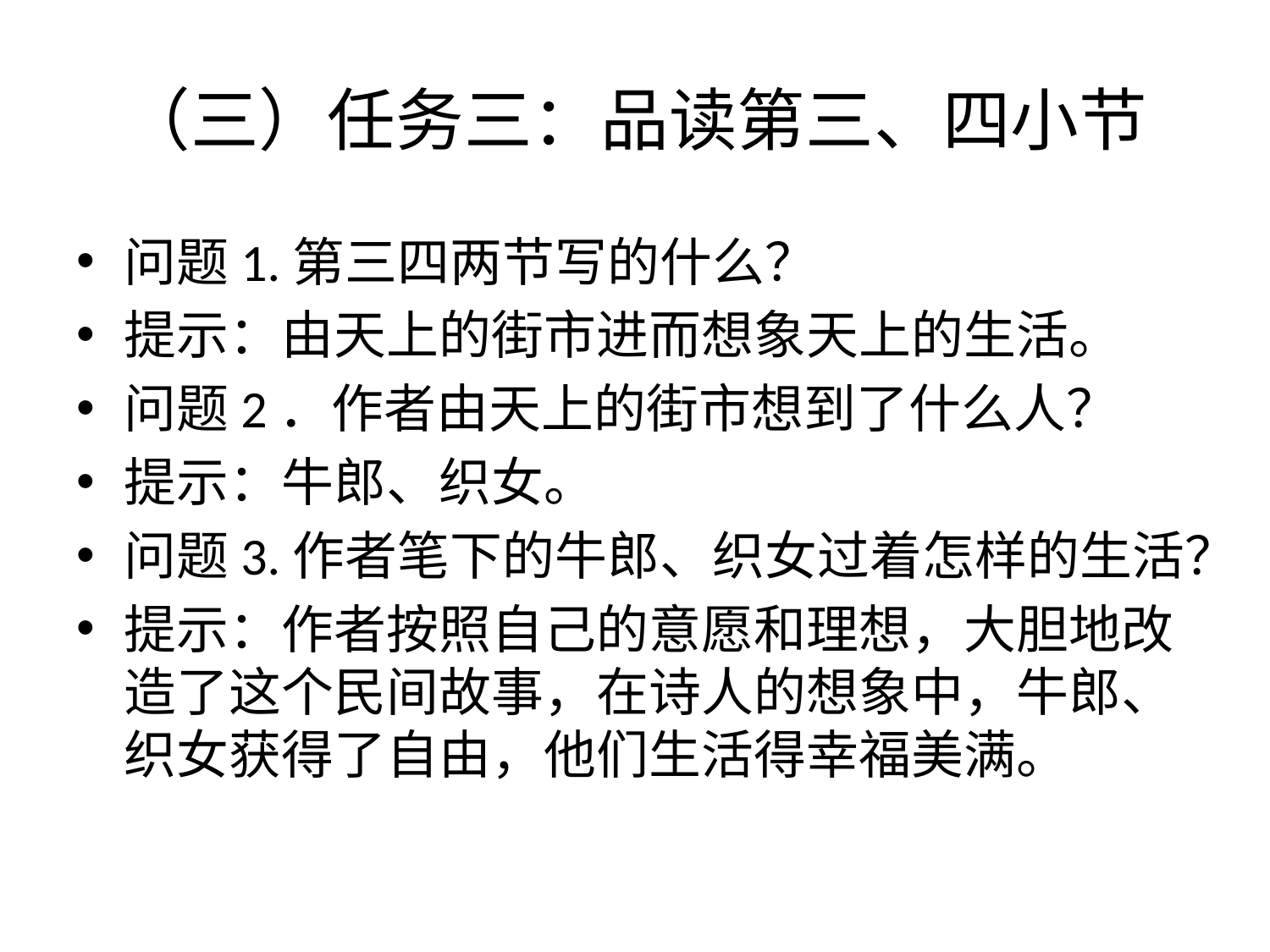

# （三）任务三：品读第三、四小节
问题1.第三四两节写的什么？
提示：由天上的街市进而想象天上的生活。
问题2．作者由天上的街市想到了什么人？
提示：牛郎、织女。
问题3.作者笔下的牛郎、织女过着怎样的生活？
提示：作者按照自己的意愿和理想，大胆地改造了这个民间故事，在诗人的想象中，牛郎、织女获得了自由，他们生活得幸福美满。